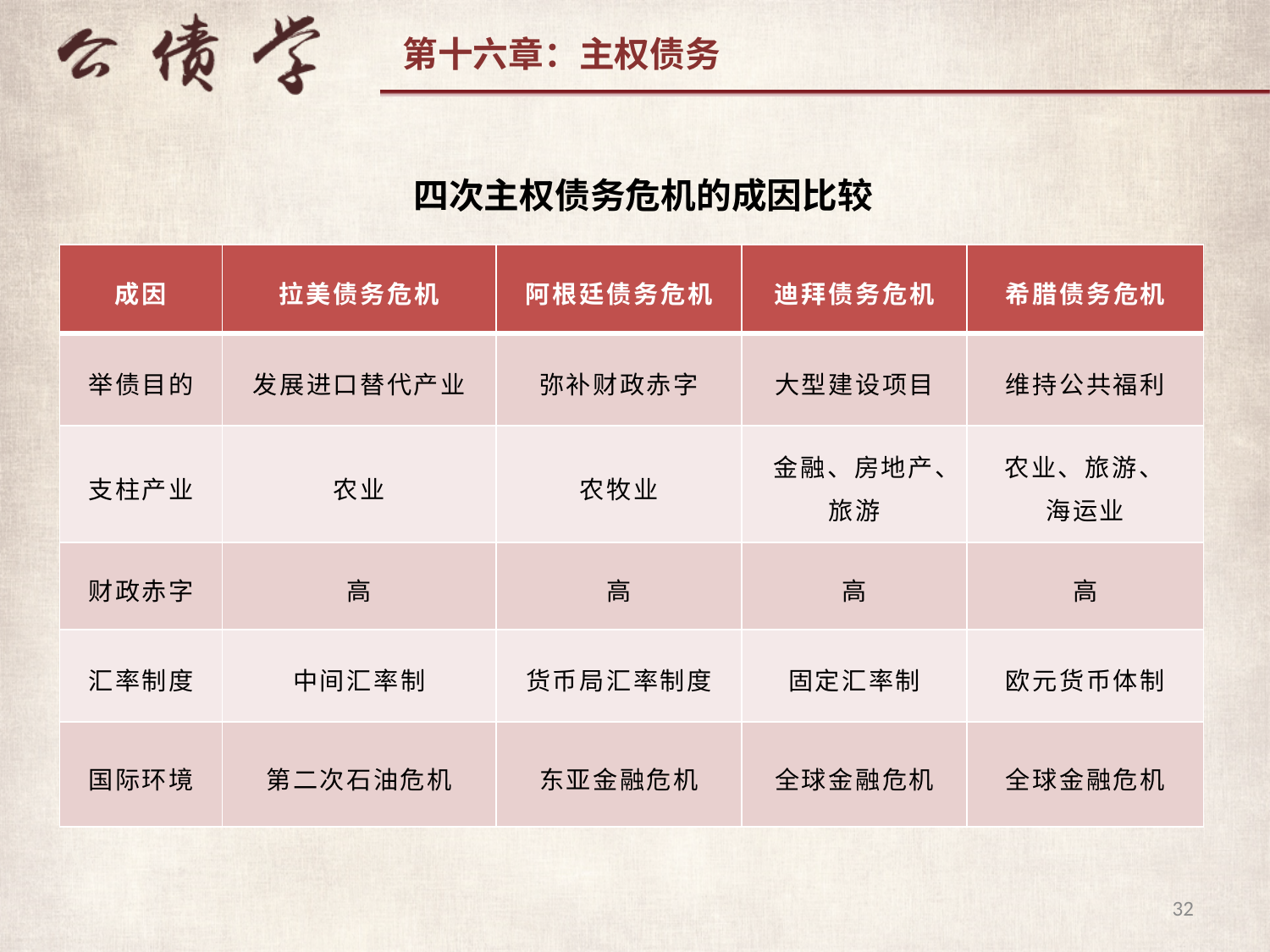

四次主权债务危机的成因比较
| 成因 | 拉美债务危机 | 阿根廷债务危机 | 迪拜债务危机 | 希腊债务危机 |
| --- | --- | --- | --- | --- |
| 举债目的 | 发展进口替代产业 | 弥补财政赤字 | 大型建设项目 | 维持公共福利 |
| 支柱产业 | 农业 | 农牧业 | 金融、房地产、旅游 | 农业、旅游、海运业 |
| 财政赤字 | 高 | 高 | 高 | 高 |
| 汇率制度 | 中间汇率制 | 货币局汇率制度 | 固定汇率制 | 欧元货币体制 |
| 国际环境 | 第二次石油危机 | 东亚金融危机 | 全球金融危机 | 全球金融危机 |
32